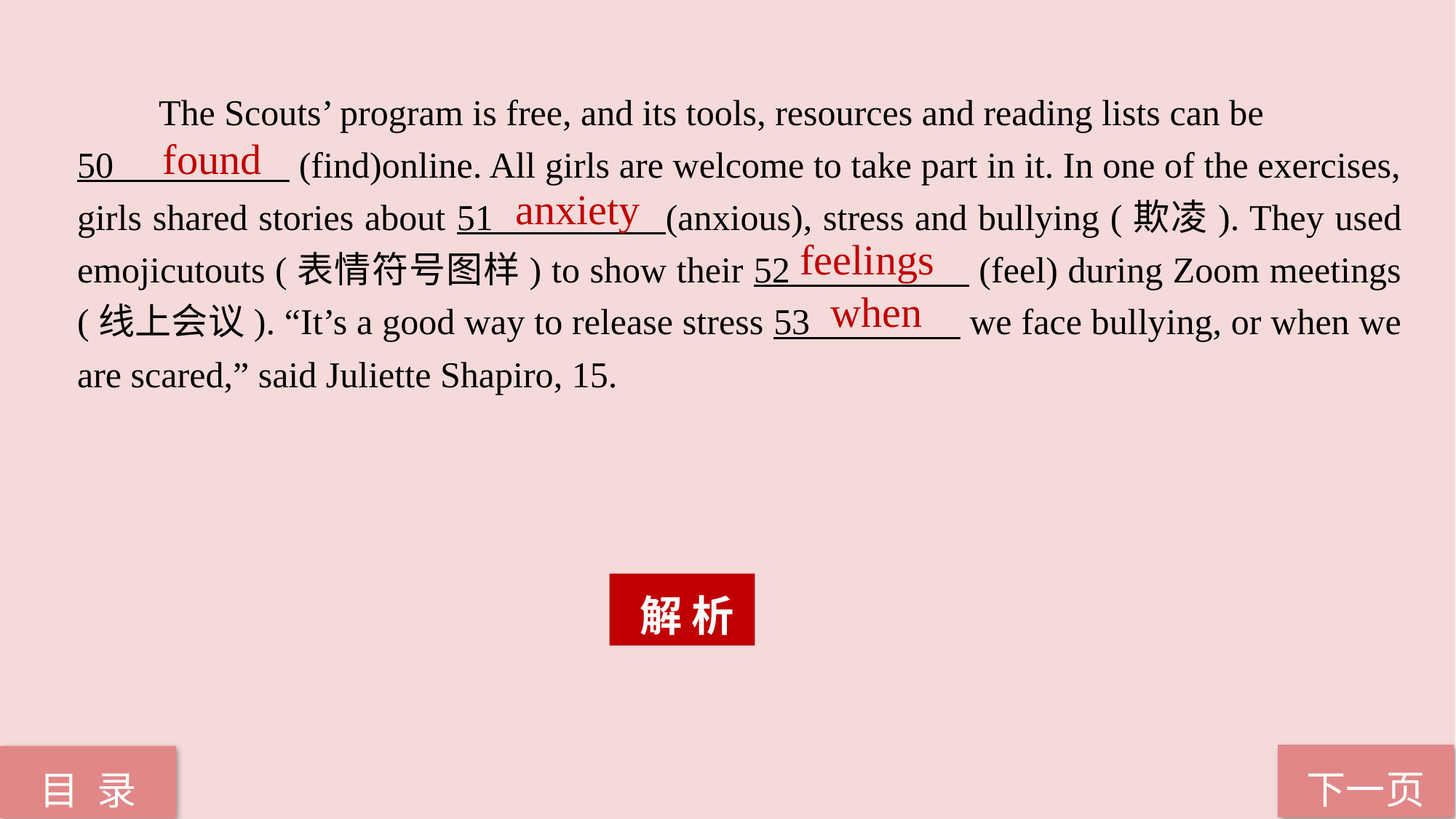

The Scouts’ program is free, and its tools, resources and reading lists can be
50                    (find)online. All girls are welcome to take part in it. In one of the exercises, girls shared stories about 51                (anxious), stress and bullying (欺凌). They used emojicutouts (表情符号图样) to show their 52                   (feel) during Zoom meetings (线上会议). “It’s a good way to release stress 53                 we face bullying, or when we are scared,” said Juliette Shapiro, 15.
found
anxiety
feelings
when
 解 析